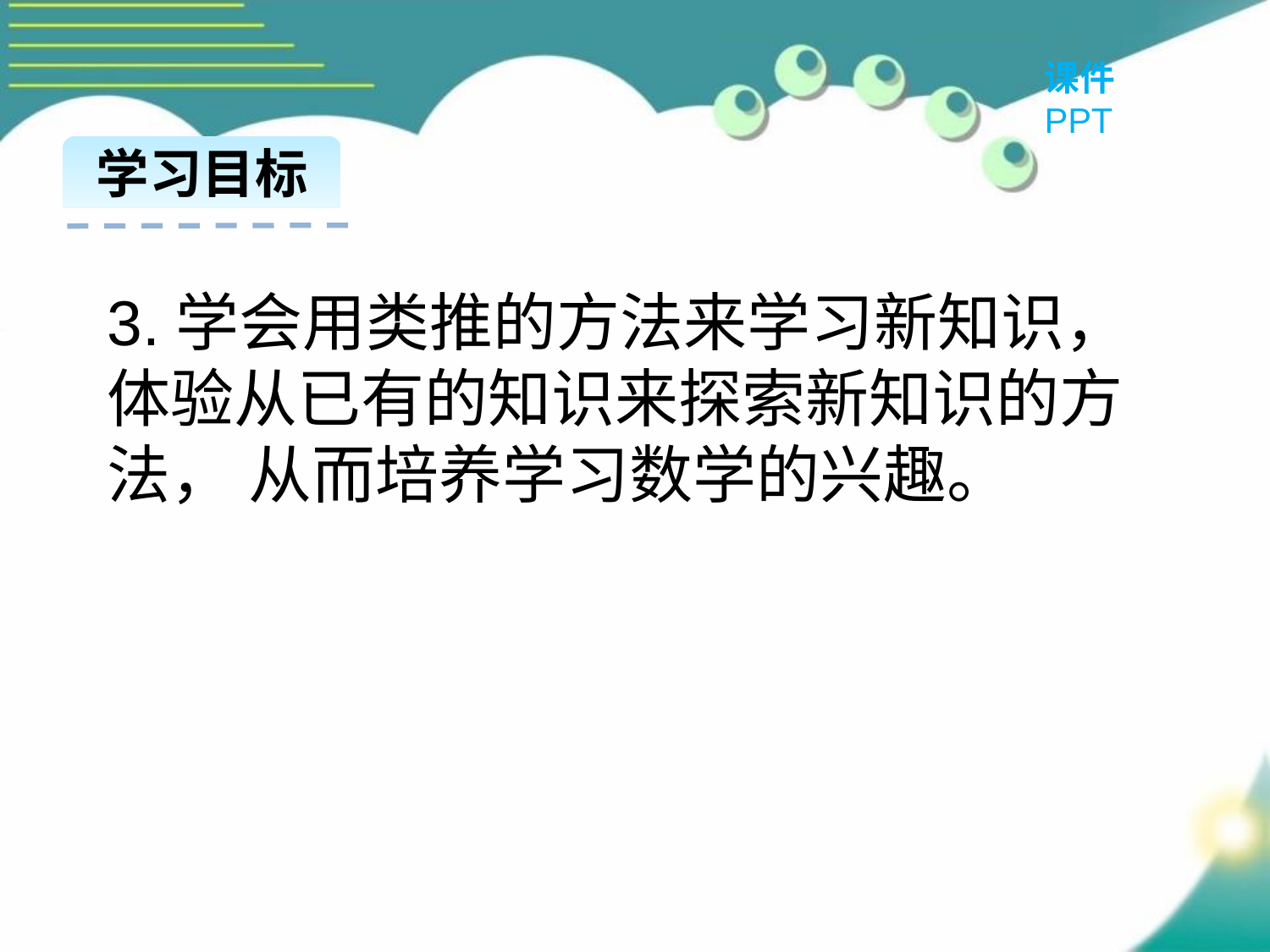

课件PPT
学习目标

3.学会用类推的方法来学习新知识，体验从已有的知识来探索新知识的方法， 从而培养学习数学的兴趣。